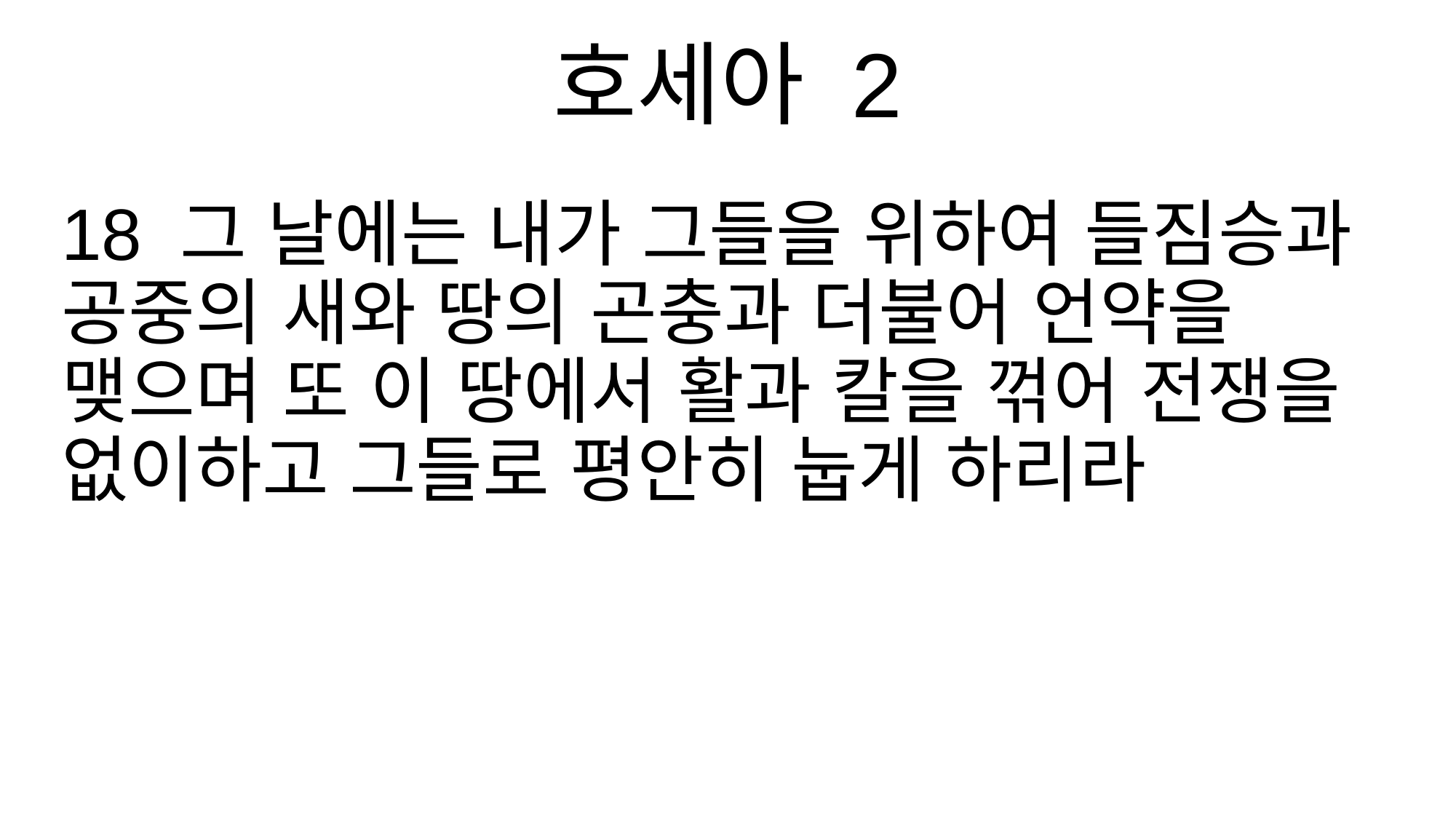

호세아 2
18 그 날에는 내가 그들을 위하여 들짐승과 공중의 새와 땅의 곤충과 더불어 언약을 맺으며 또 이 땅에서 활과 칼을 꺾어 전쟁을 없이하고 그들로 평안히 눕게 하리라